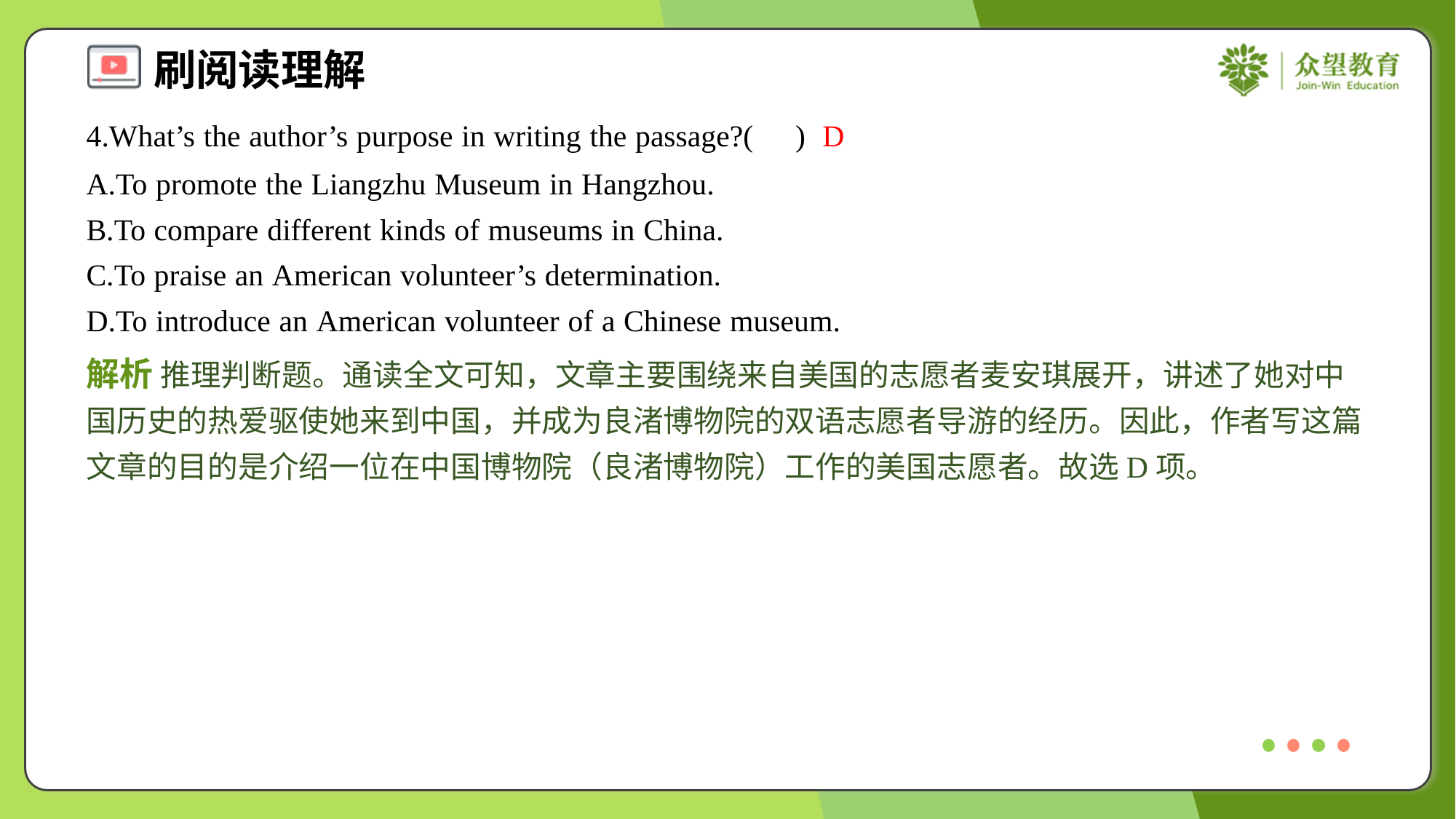

4.What’s the author’s purpose in writing the passage?(     )
D
A.To promote the Liangzhu Museum in Hangzhou.
B.To compare different kinds of museums in China.
C.To praise an American volunteer’s determination.
D.To introduce an American volunteer of a Chinese museum.
解析 推理判断题。通读全文可知，文章主要围绕来自美国的志愿者麦安琪展开，讲述了她对中国历史的热爱驱使她来到中国，并成为良渚博物院的双语志愿者导游的经历。因此，作者写这篇文章的目的是介绍一位在中国博物院（良渚博物院）工作的美国志愿者。故选D项。